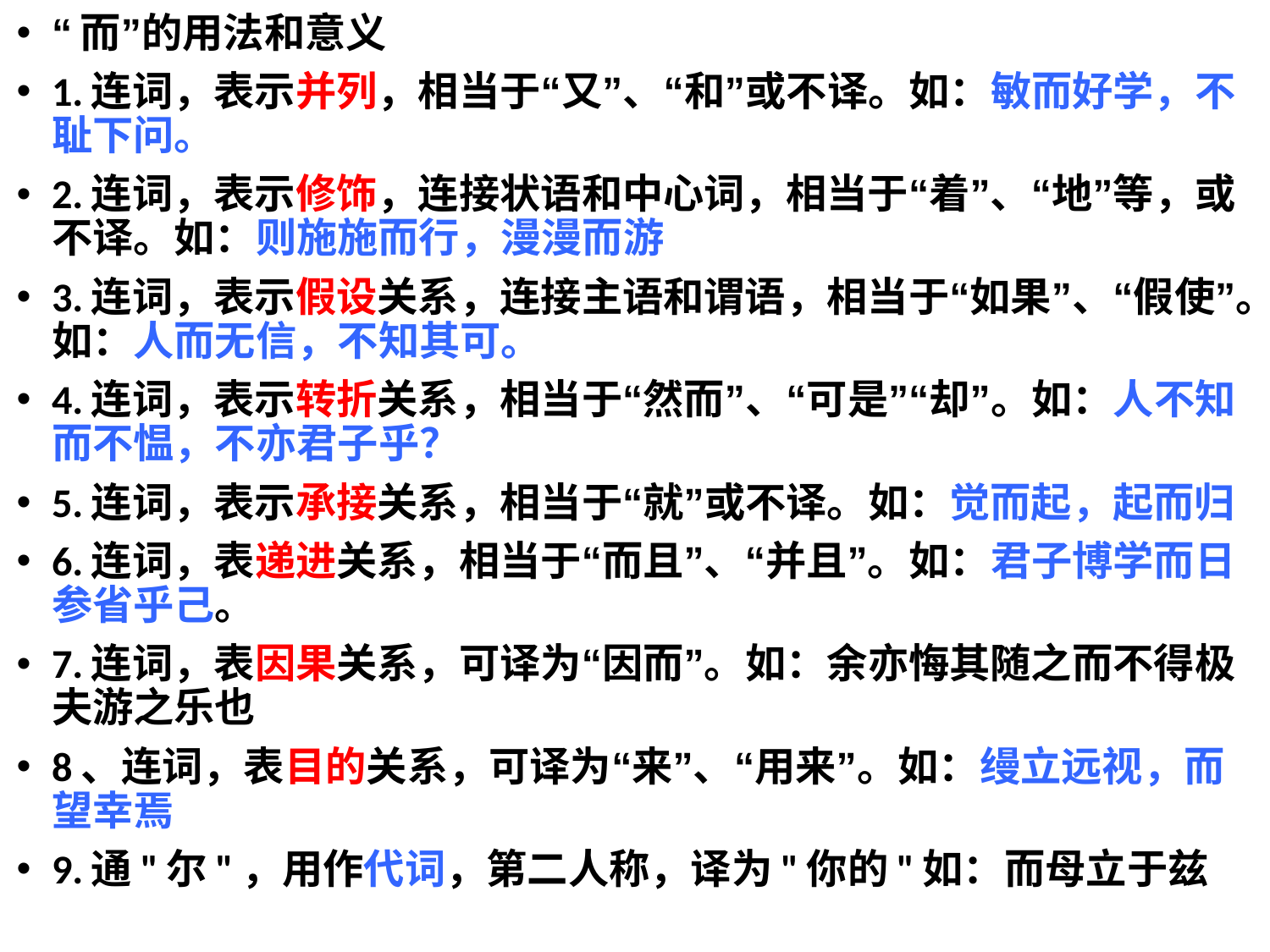

“而”的用法和意义
1.连词，表示并列，相当于“又”、“和”或不译。如：敏而好学，不耻下问。
2.连词，表示修饰，连接状语和中心词，相当于“着”、“地”等，或不译。如：则施施而行，漫漫而游
3.连词，表示假设关系，连接主语和谓语，相当于“如果”、“假使”。如：人而无信，不知其可。
4.连词，表示转折关系，相当于“然而”、“可是”“却”。如：人不知而不愠，不亦君子乎？
5.连词，表示承接关系，相当于“就”或不译。如：觉而起，起而归
6.连词，表递进关系，相当于“而且”、“并且”。如：君子博学而日参省乎己。
7.连词，表因果关系，可译为“因而”。如：余亦悔其随之而不得极夫游之乐也
8、连词，表目的关系，可译为“来”、“用来”。如：缦立远视，而望幸焉
9.通"尔"，用作代词，第二人称，译为"你的"如：而母立于兹